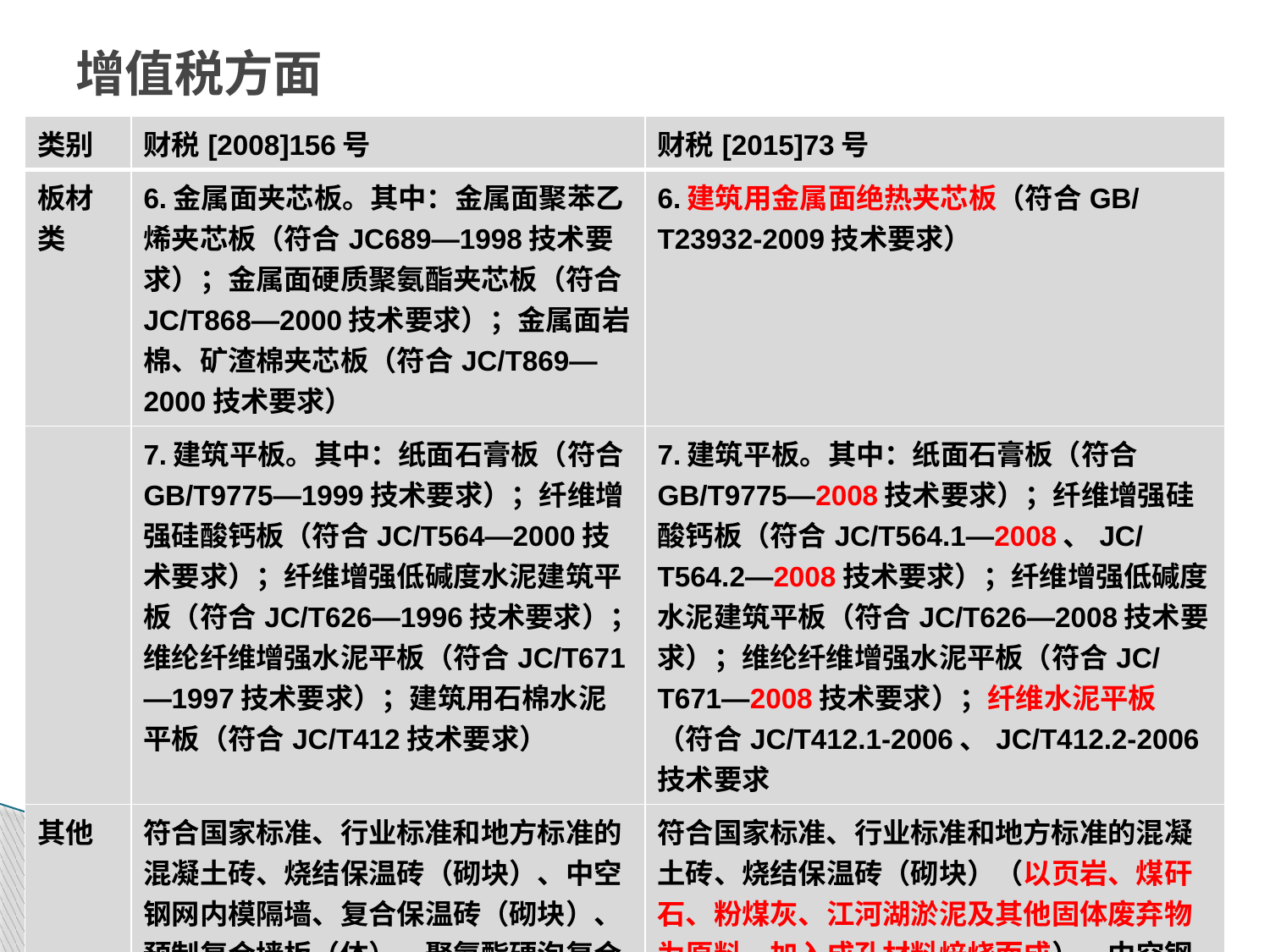

# 增值税方面
| 类别 | 财税[2008]156号 | 财税[2015]73号 |
| --- | --- | --- |
| 板材类 | 6.金属面夹芯板。其中：金属面聚苯乙烯夹芯板（符合JC689—1998技术要求）；金属面硬质聚氨酯夹芯板（符合JC/T868—2000技术要求）；金属面岩棉、矿渣棉夹芯板（符合JC/T869—2000技术要求） | 6.建筑用金属面绝热夹芯板（符合GB/T23932-2009技术要求） |
|  | 7.建筑平板。其中：纸面石膏板（符合GB/T9775—1999技术要求）；纤维增强硅酸钙板（符合JC/T564—2000技术要求）；纤维增强低碱度水泥建筑平板（符合JC/T626—1996技术要求）；维纶纤维增强水泥平板（符合JC/T671—1997技术要求）；建筑用石棉水泥平板（符合JC/T412技术要求） | 7.建筑平板。其中：纸面石膏板（符合GB/T9775—2008技术要求）；纤维增强硅酸钙板（符合JC/T564.1—2008、JC/T564.2—2008技术要求）；纤维增强低碱度水泥建筑平板（符合JC/T626—2008技术要求）；维纶纤维增强水泥平板（符合JC/T671—2008技术要求）；纤维水泥平板（符合JC/T412.1-2006、JC/T412.2-2006技术要求 |
| 其他 | 符合国家标准、行业标准和地方标准的混凝土砖、烧结保温砖（砌块）、中空钢网内模隔墙、复合保温砖（砌块）、预制复合墙板（体），聚氨酯硬泡复合板及以专用聚氨酯为材料的建筑墙体 | 符合国家标准、行业标准和地方标准的混凝土砖、烧结保温砖（砌块）（以页岩、煤矸石、粉煤灰、江河湖淤泥及其他固体废弃物为原料，加入成孔材料焙烧而成）、中空钢网内模隔墙、复合保温砖（砌块）、预制复合墙板（体），聚氨酯硬泡复合板及以专用聚氨酯为材料的建筑墙体 |
新型墙体材料目录